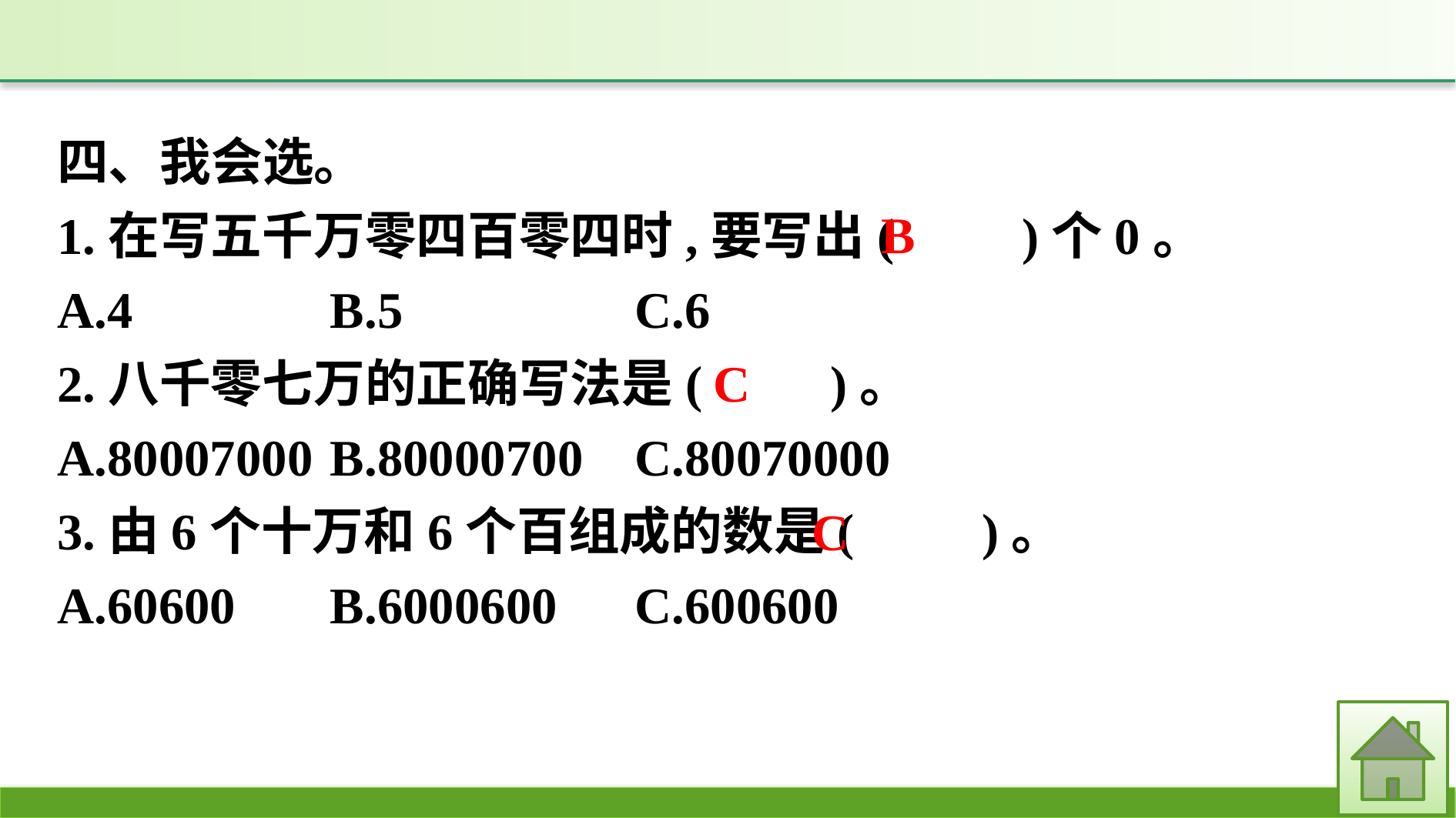

四、我会选。
1.在写五千万零四百零四时,要写出(　　)个0。
A.4		B.5			C.6
2.八千零七万的正确写法是(　　)。
A.80007000	B.80000700		C.80070000
3.由6个十万和6个百组成的数是(　　)。
A.60600	B.6000600		C.600600
B
C
C